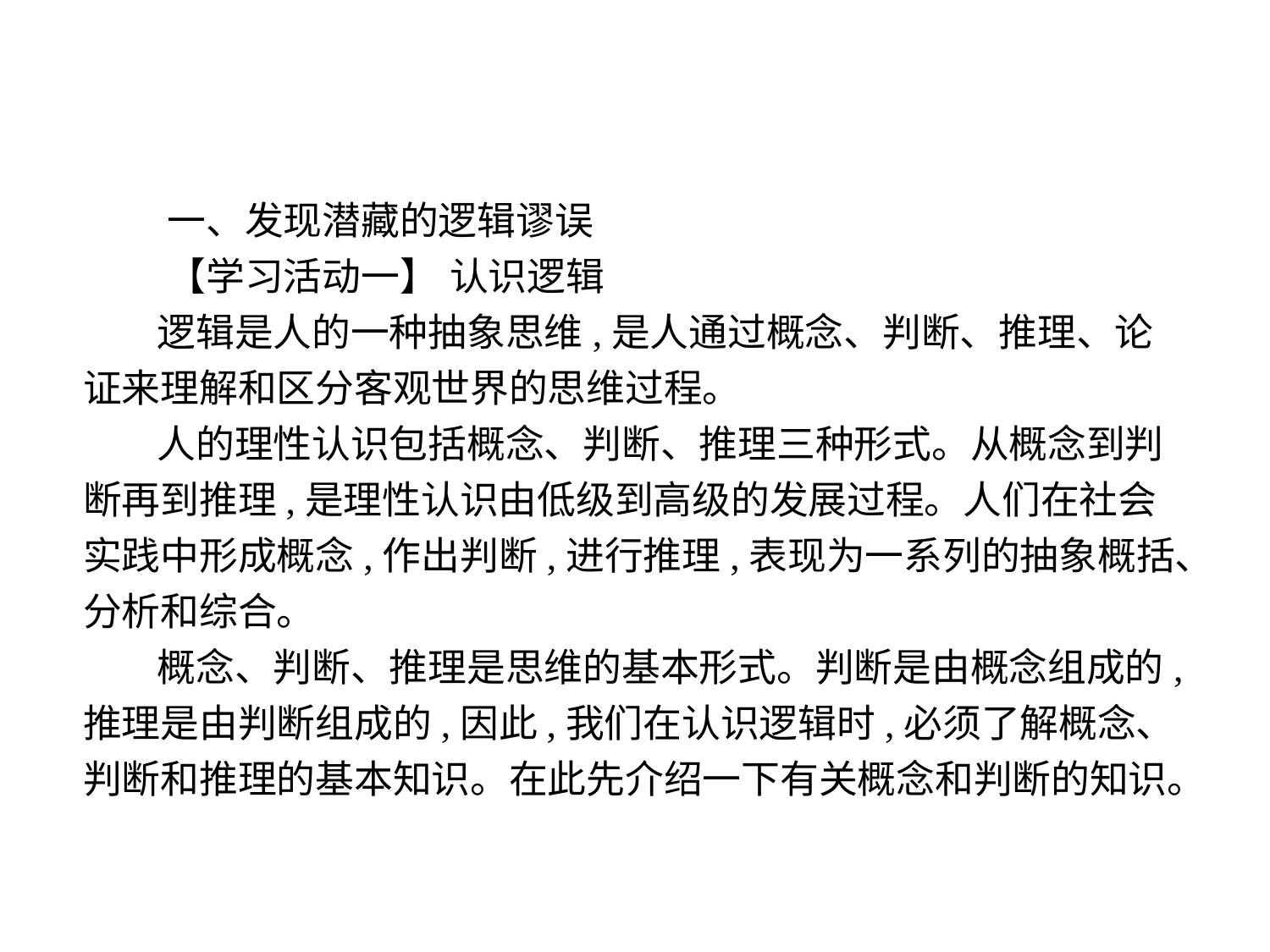

一、发现潜藏的逻辑谬误
【学习活动一】 认识逻辑
逻辑是人的一种抽象思维,是人通过概念、判断、推理、论证来理解和区分客观世界的思维过程。
人的理性认识包括概念、判断、推理三种形式。从概念到判断再到推理,是理性认识由低级到高级的发展过程。人们在社会实践中形成概念,作出判断,进行推理,表现为一系列的抽象概括、分析和综合。
概念、判断、推理是思维的基本形式。判断是由概念组成的,推理是由判断组成的,因此,我们在认识逻辑时,必须了解概念、判断和推理的基本知识。在此先介绍一下有关概念和判断的知识。